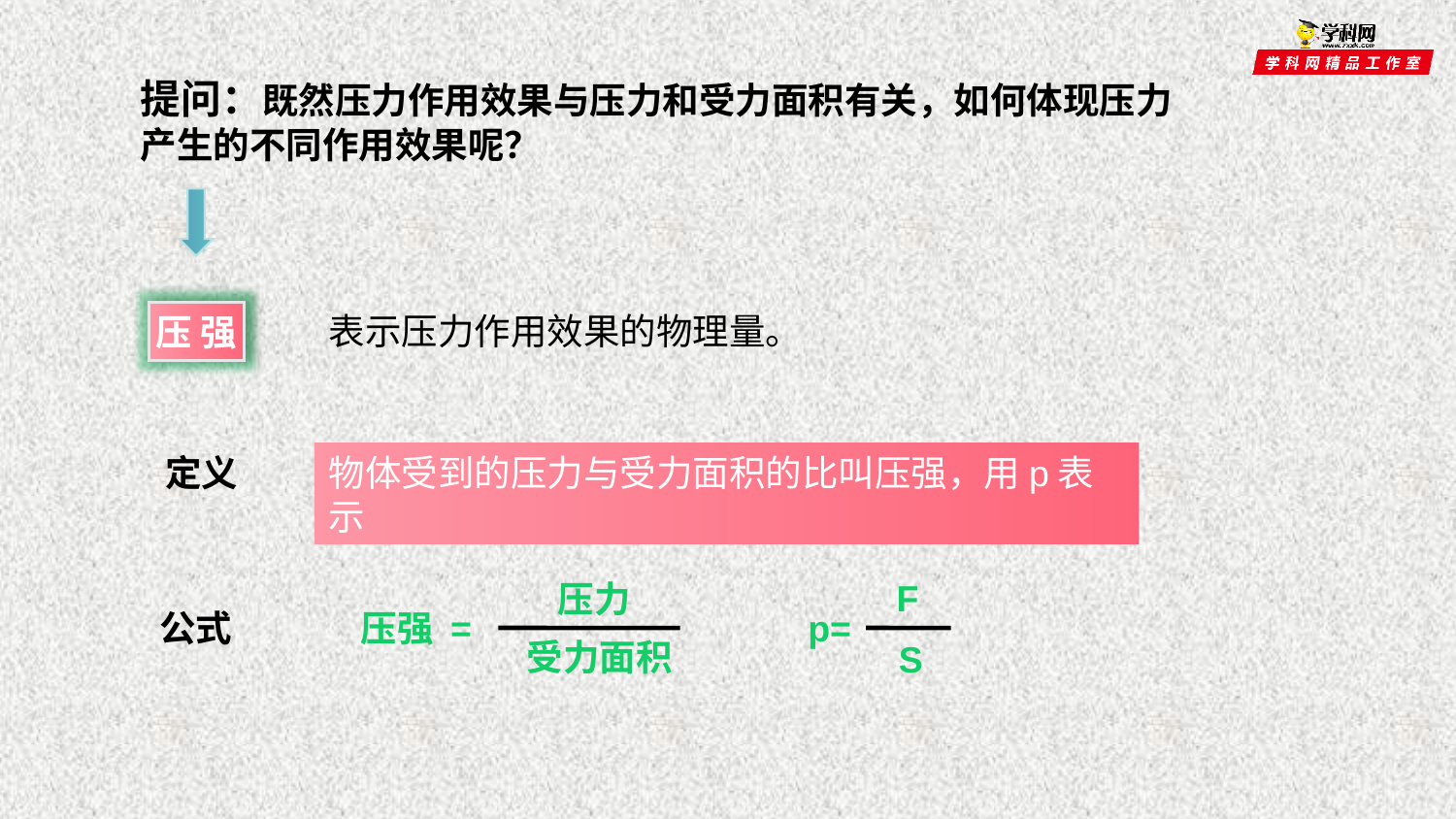

提问：既然压力作用效果与压力和受力面积有关，如何体现压力产生的不同作用效果呢？

表示压力作用效果的物理量。
压 强
物体受到的压力与受力面积的比叫压强，用p表示
定义
F
压力
压强 =
p=

受力面积

S
公式